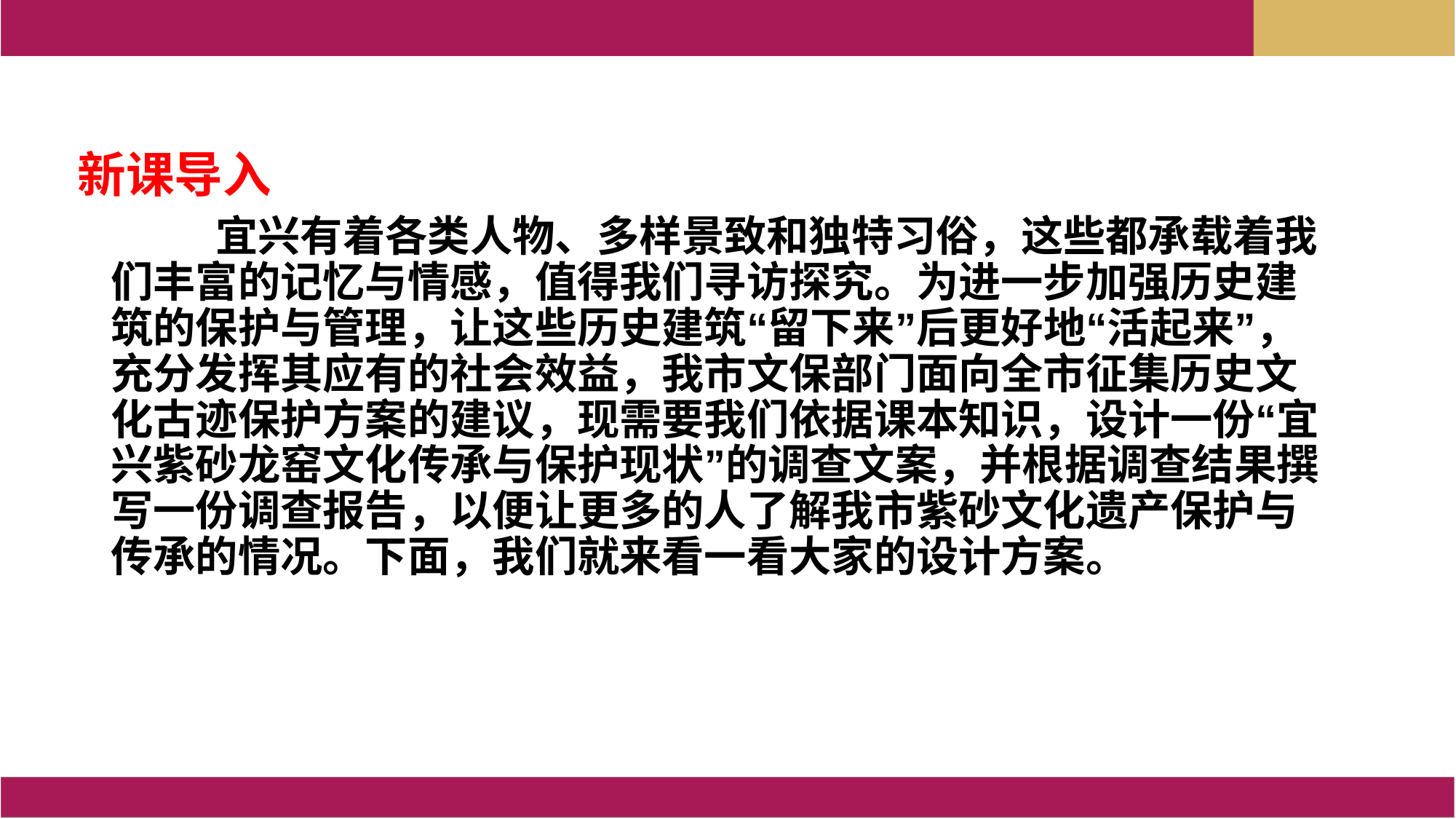

新课导入
        宜兴有着各类人物、多样景致和独特习俗，这些都承载着我们丰富的记忆与情感，值得我们寻访探究。为进一步加强历史建筑的保护与管理，让这些历史建筑“留下来”后更好地“活起来”，充分发挥其应有的社会效益，我市文保部门面向全市征集历史文化古迹保护方案的建议，现需要我们依据课本知识，设计一份“宜兴紫砂龙窑文化传承与保护现状”的调查文案，并根据调查结果撰写一份调查报告，以便让更多的人了解我市紫砂文化遗产保护与传承的情况。下面，我们就来看一看大家的设计方案。